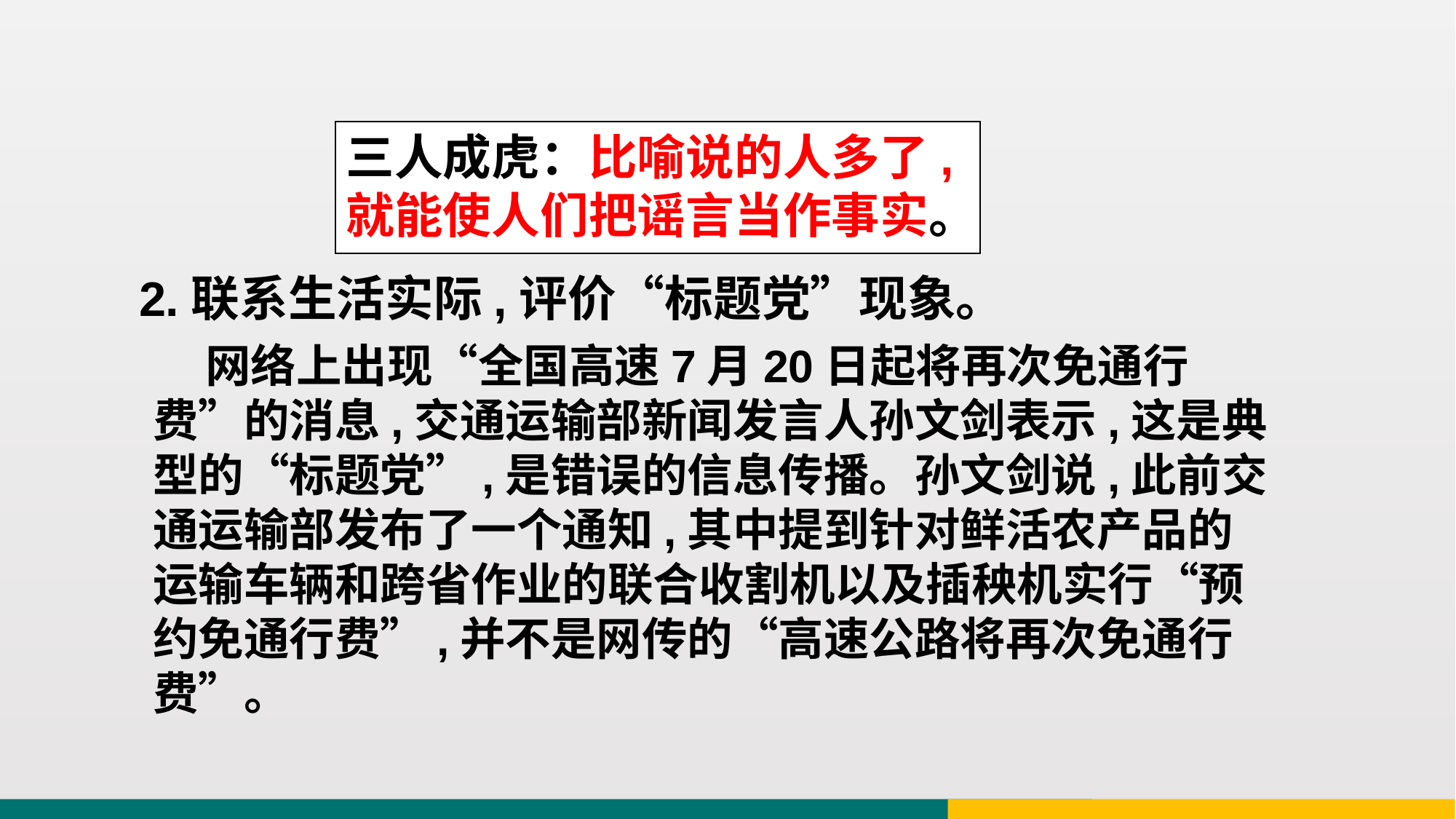

三人成虎：比喻说的人多了,就能使人们把谣言当作事实。
2.联系生活实际,评价“标题党”现象。
    网络上出现“全国高速7月20日起将再次免通行费”的消息,交通运输部新闻发言人孙文剑表示,这是典型的“标题党”,是错误的信息传播。孙文剑说,此前交通运输部发布了一个通知,其中提到针对鲜活农产品的运输车辆和跨省作业的联合收割机以及插秧机实行“预约免通行费”,并不是网传的“高速公路将再次免通行费”。